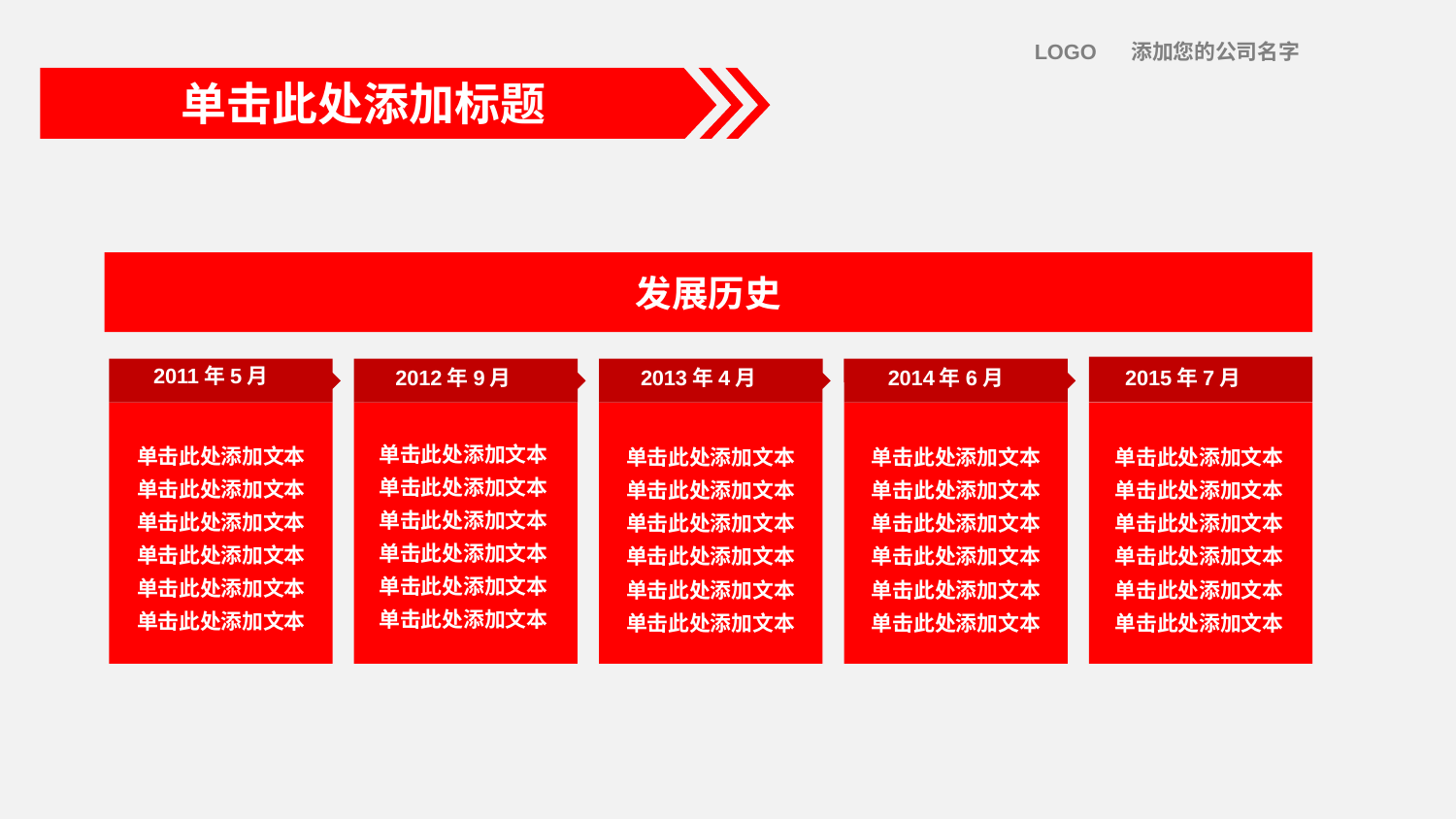

LOGO     添加您的公司名字

单击此处添加标题
发展历史

2011年5月
单击此处添加文本
单击此处添加文本
单击此处添加文本
单击此处添加文本
单击此处添加文本
单击此处添加文本

2013年4月
单击此处添加文本
单击此处添加文本
单击此处添加文本
单击此处添加文本
单击此处添加文本
单击此处添加文本

2012年9月
单击此处添加文本
单击此处添加文本
单击此处添加文本
单击此处添加文本
单击此处添加文本
单击此处添加文本

2014年6月
单击此处添加文本
单击此处添加文本
单击此处添加文本
单击此处添加文本
单击此处添加文本
单击此处添加文本

2015年7月
单击此处添加文本
单击此处添加文本
单击此处添加文本
单击此处添加文本
单击此处添加文本
单击此处添加文本